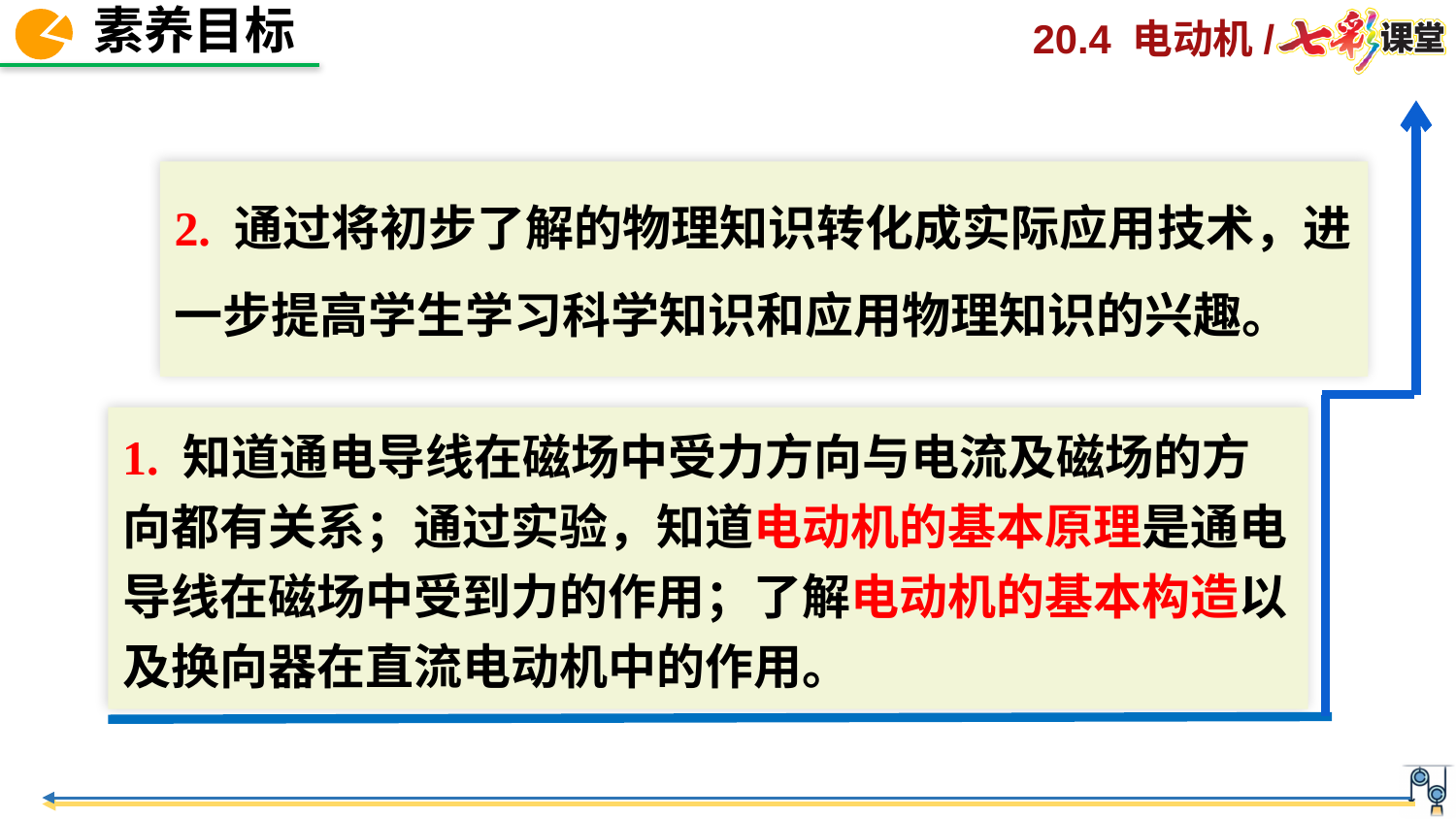

2. 通过将初步了解的物理知识转化成实际应用技术，进一步提高学生学习科学知识和应用物理知识的兴趣。
1. 知道通电导线在磁场中受力方向与电流及磁场的方向都有关系；通过实验，知道电动机的基本原理是通电导线在磁场中受到力的作用；了解电动机的基本构造以及换向器在直流电动机中的作用。